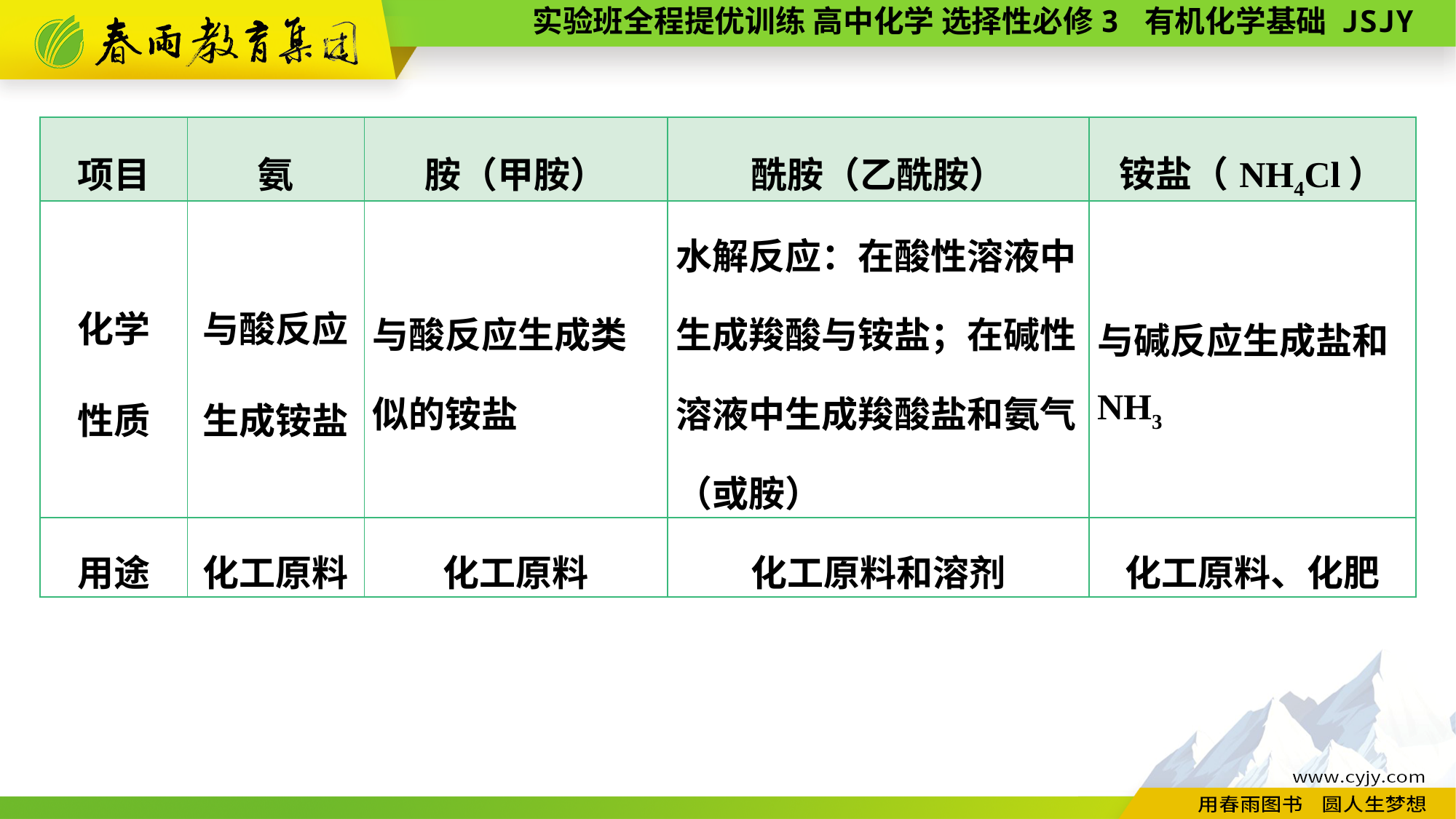

| 项目 | 氨 | 胺（甲胺） | 酰胺（乙酰胺） | 铵盐（NH4Cl） |
| --- | --- | --- | --- | --- |
| 化学 性质 | 与酸反应 生成铵盐 | 与酸反应生成类似的铵盐 | 水解反应：在酸性溶液中生成羧酸与铵盐；在碱性溶液中生成羧酸盐和氨气（或胺） | 与碱反应生成盐和NH3 |
| 用途 | 化工原料 | 化工原料 | 化工原料和溶剂 | 化工原料、化肥 |